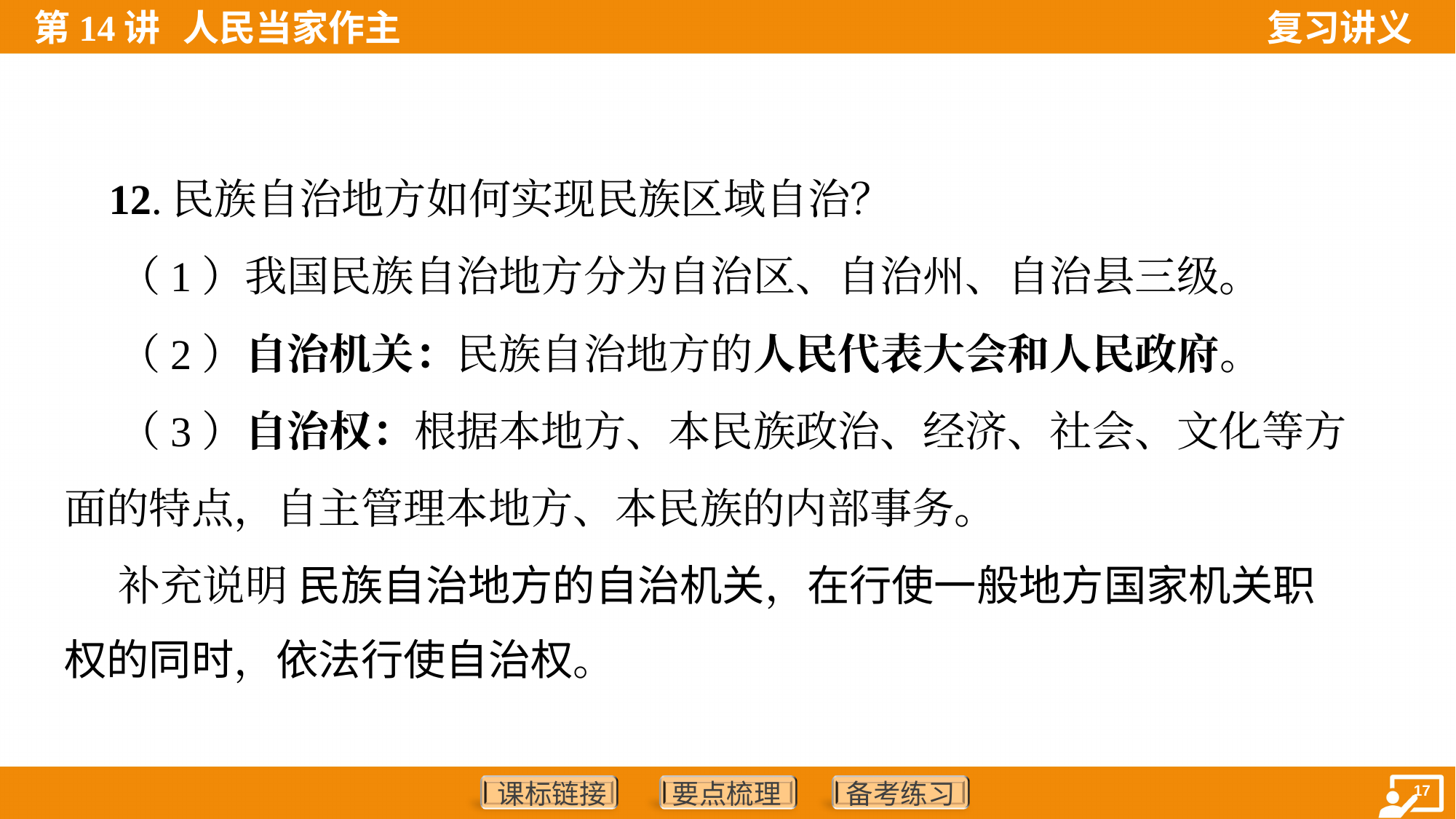

12.民族自治地方如何实现民族区域自治？
    （1）我国民族自治地方分为自治区、自治州、自治县三级。
    （2）自治机关：民族自治地方的人民代表大会和人民政府。
    （3）自治权：根据本地方、本民族政治、经济、社会、文化等方
面的特点，自主管理本地方、本民族的内部事务。
    补充说明 民族自治地方的自治机关，在行使一般地方国家机关职
权的同时，依法行使自治权。